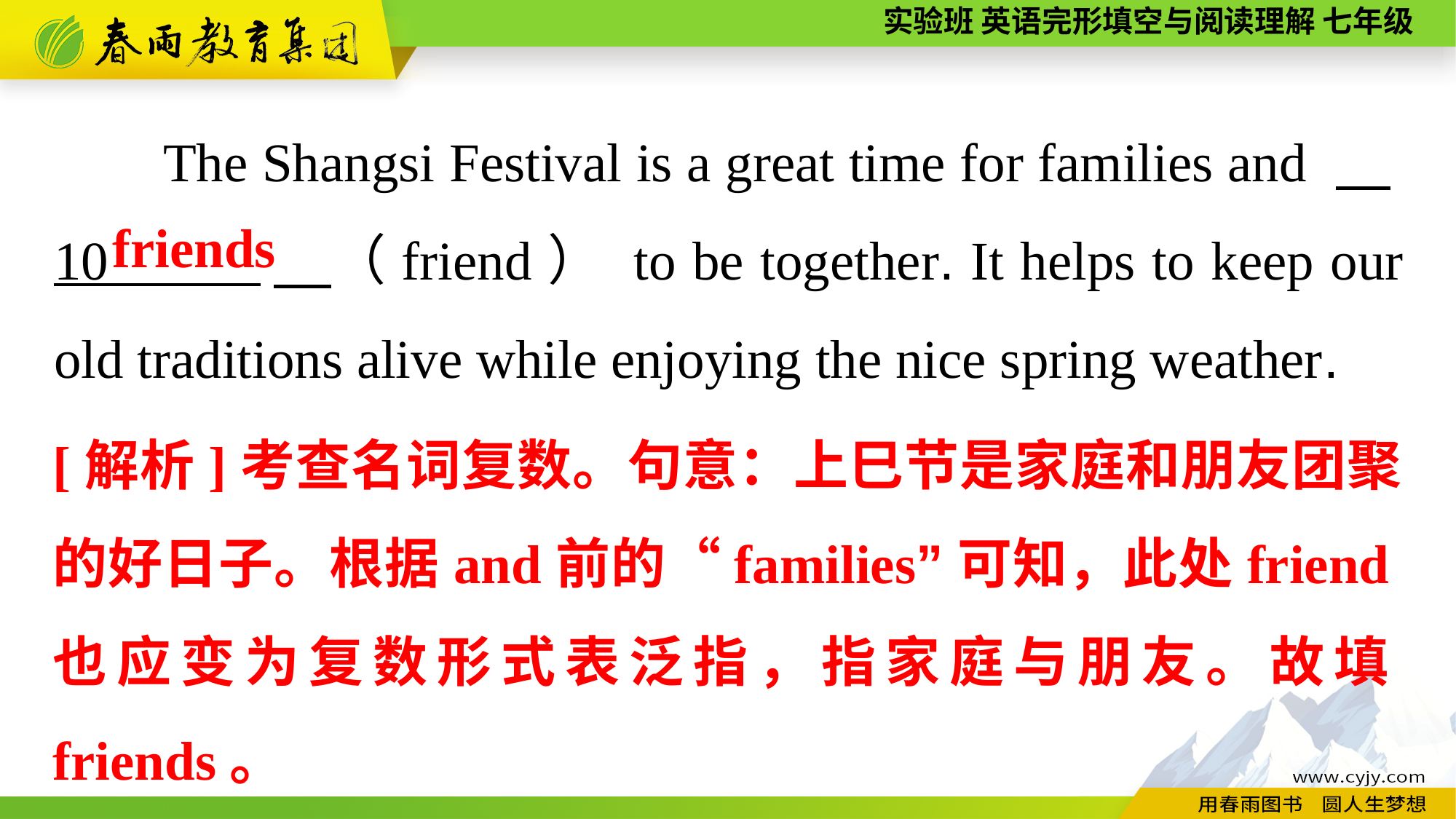

The Shangsi Festival is a great time for families and 　10         　（friend） to be together. It helps to keep our old traditions alive while enjoying the nice spring weather.
friends
[解析]考查名词复数。句意：上巳节是家庭和朋友团聚的好日子。根据and前的“families”可知，此处friend也应变为复数形式表泛指，指家庭与朋友。故填friends。